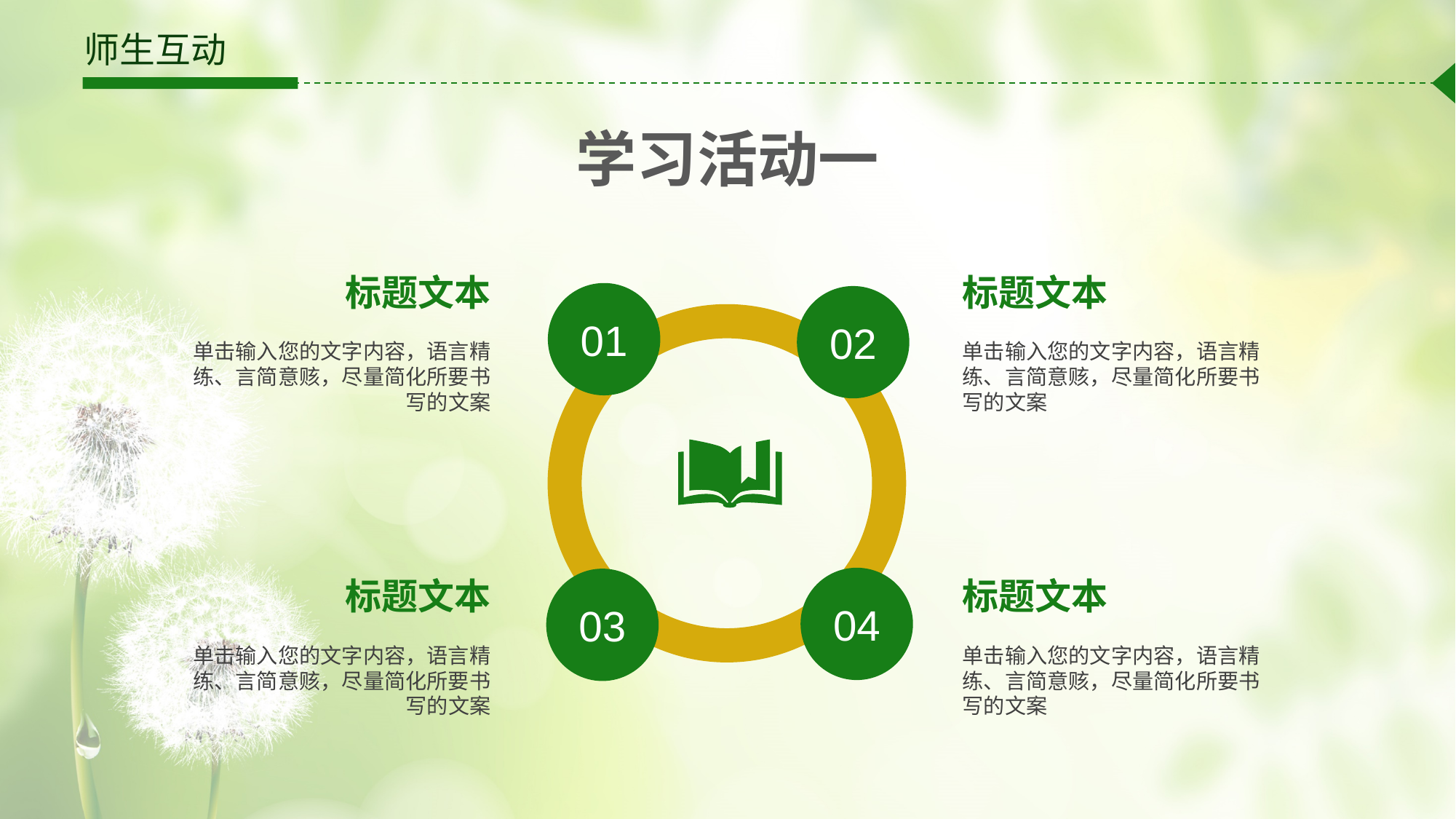

# 师生互动
学习活动一
标题文本
标题文本
01
02

单击输入您的文字内容，语言精练、言简意赅，尽量简化所要书写的文案
单击输入您的文字内容，语言精练、言简意赅，尽量简化所要书写的文案

04
03
标题文本
标题文本
单击输入您的文字内容，语言精练、言简意赅，尽量简化所要书写的文案
单击输入您的文字内容，语言精练、言简意赅，尽量简化所要书写的文案